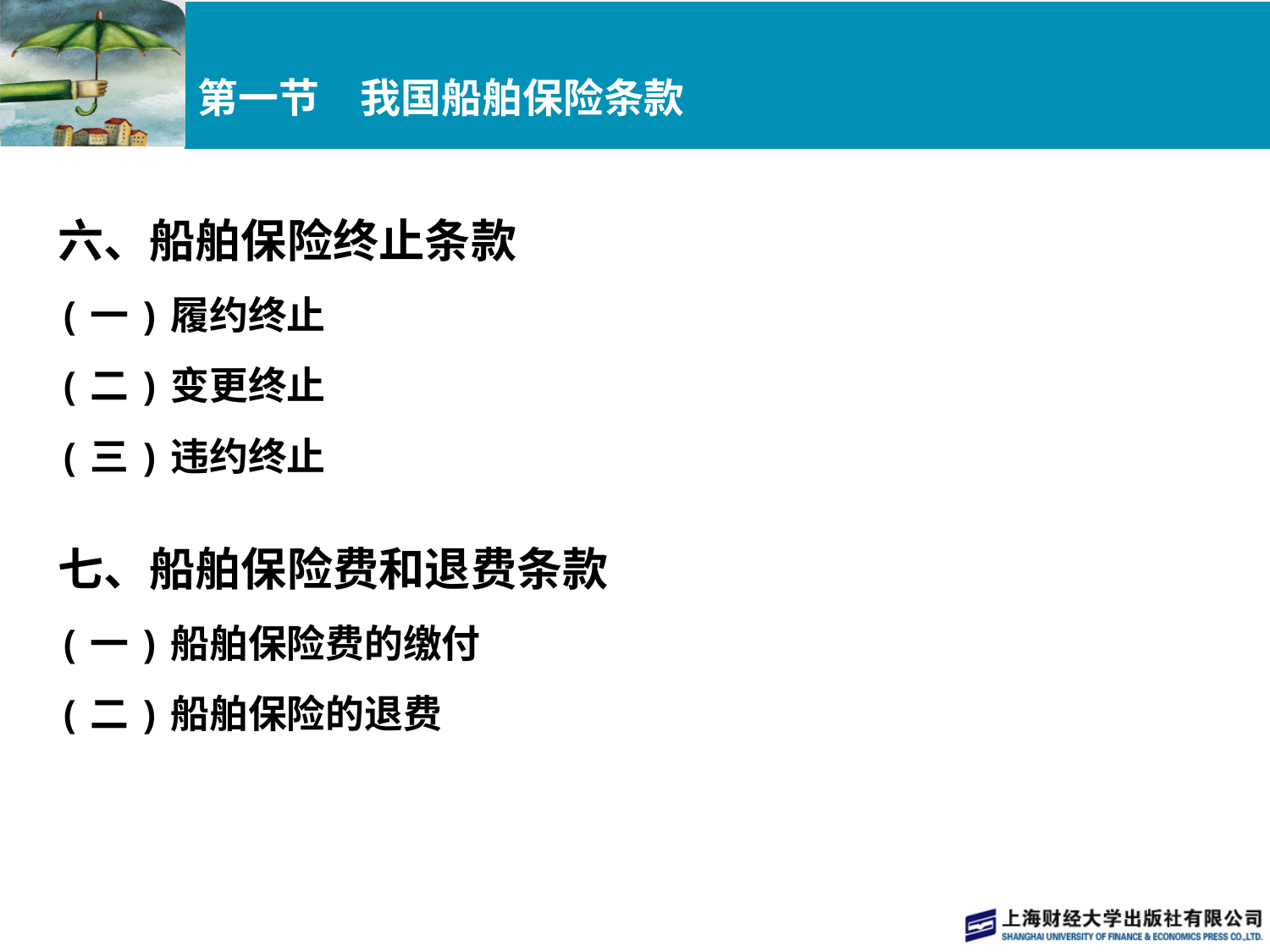

# 第一节　我国船舶保险条款
六、船舶保险终止条款
(一)履约终止
(二)变更终止
(三)违约终止

七、船舶保险费和退费条款
(一)船舶保险费的缴付
(二)船舶保险的退费